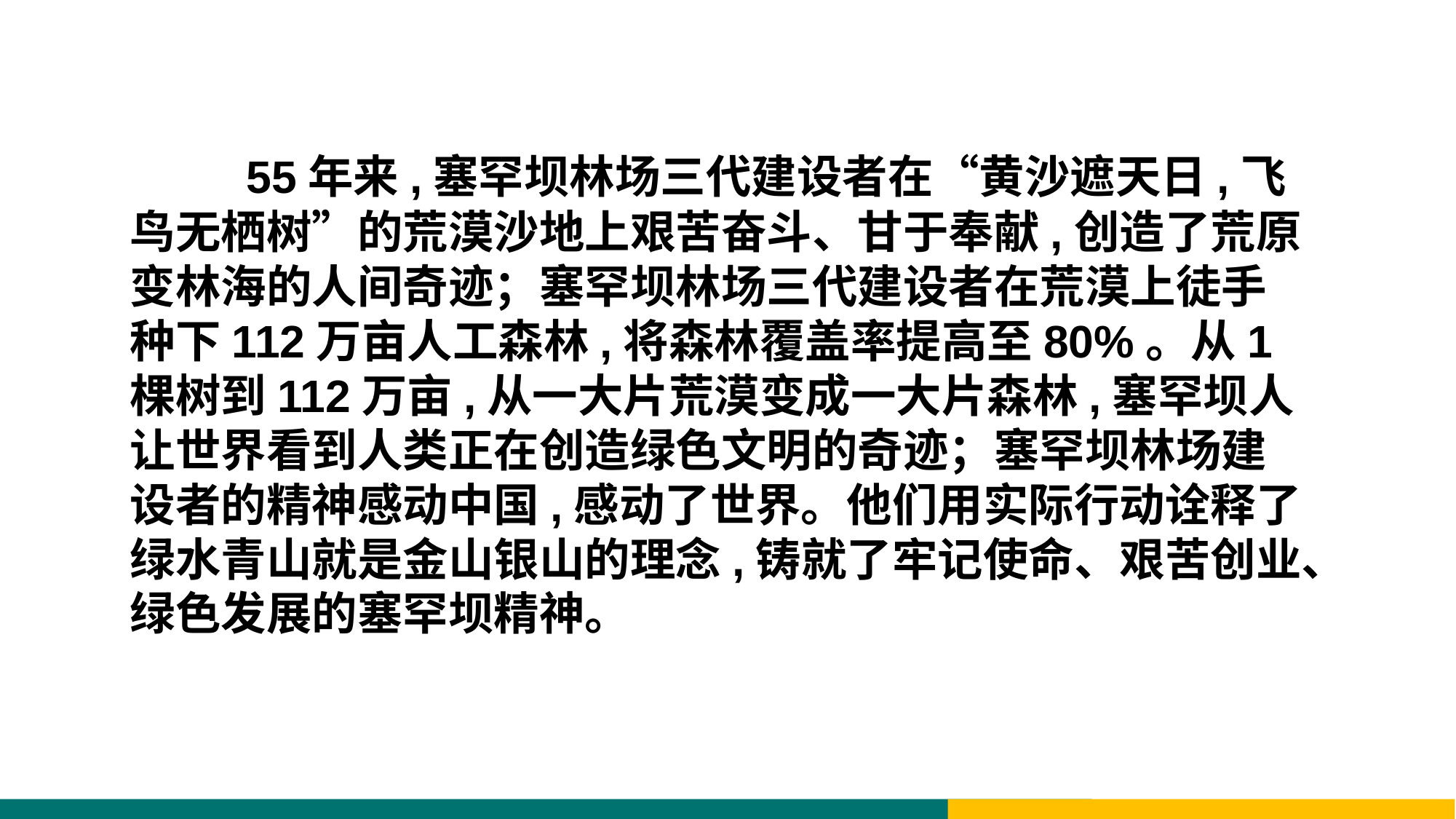

55年来,塞罕坝林场三代建设者在“黄沙遮天日,飞鸟无栖树”的荒漠沙地上艰苦奋斗、甘于奉献,创造了荒原变林海的人间奇迹；塞罕坝林场三代建设者在荒漠上徒手种下112万亩人工森林,将森林覆盖率提高至80%。从1棵树到112万亩,从一大片荒漠变成一大片森林,塞罕坝人让世界看到人类正在创造绿色文明的奇迹；塞罕坝林场建设者的精神感动中国,感动了世界。他们用实际行动诠释了绿水青山就是金山银山的理念,铸就了牢记使命、艰苦创业、绿色发展的塞罕坝精神。